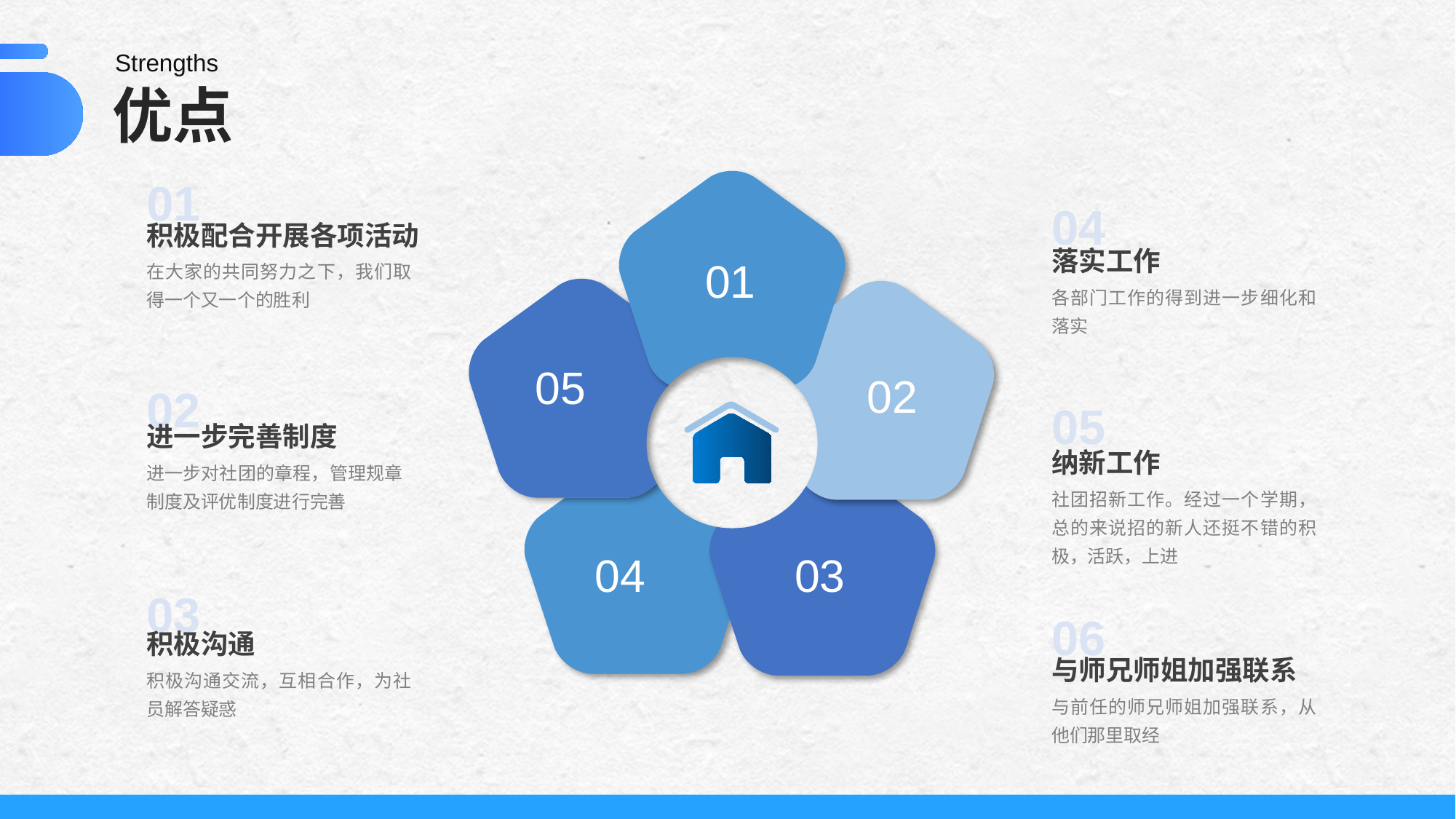

Strengths

优点
01
积极配合开展各项活动
在大家的共同努力之下，我们取得一个又一个的胜利

01

05
02

04
03
04
落实工作
各部门工作的得到进一步细化和落实
02
进一步完善制度
进一步对社团的章程，管理规章制度及评优制度进行完善
05
纳新工作
社团招新工作。经过一个学期，总的来说招的新人还挺不错的积极，活跃，上进
03
积极沟通
积极沟通交流，互相合作，为社员解答疑惑
06
与师兄师姐加强联系
与前任的师兄师姐加强联系，从他们那里取经